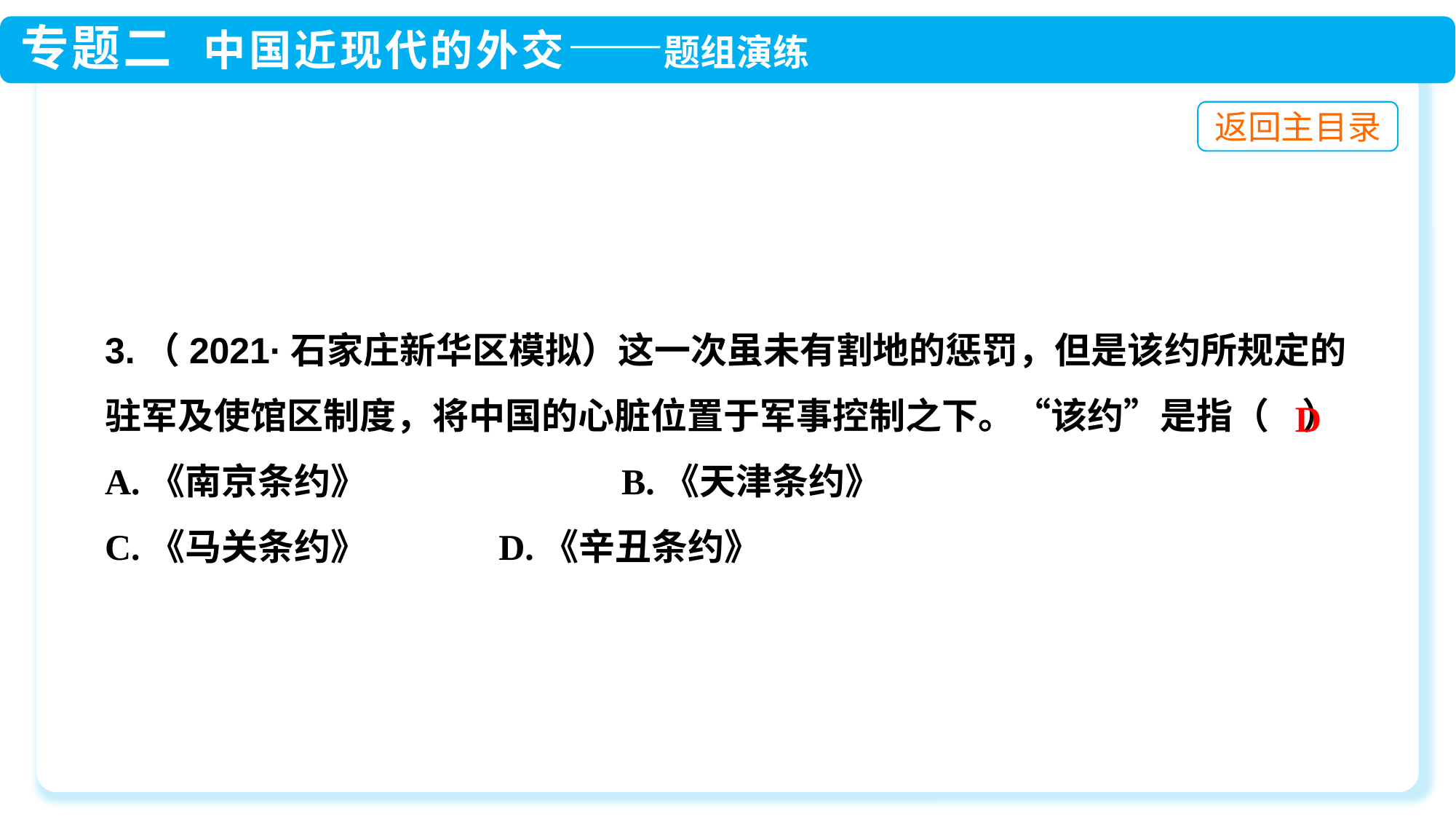

3.（2021·石家庄新华区模拟）这一次虽未有割地的惩罚，但是该约所规定的驻军及使馆区制度，将中国的心脏位置于军事控制之下。“该约”是指（    ）
A.《南京条约》                              B.《天津条约》
C.《马关条约》               D.《辛丑条约》
D